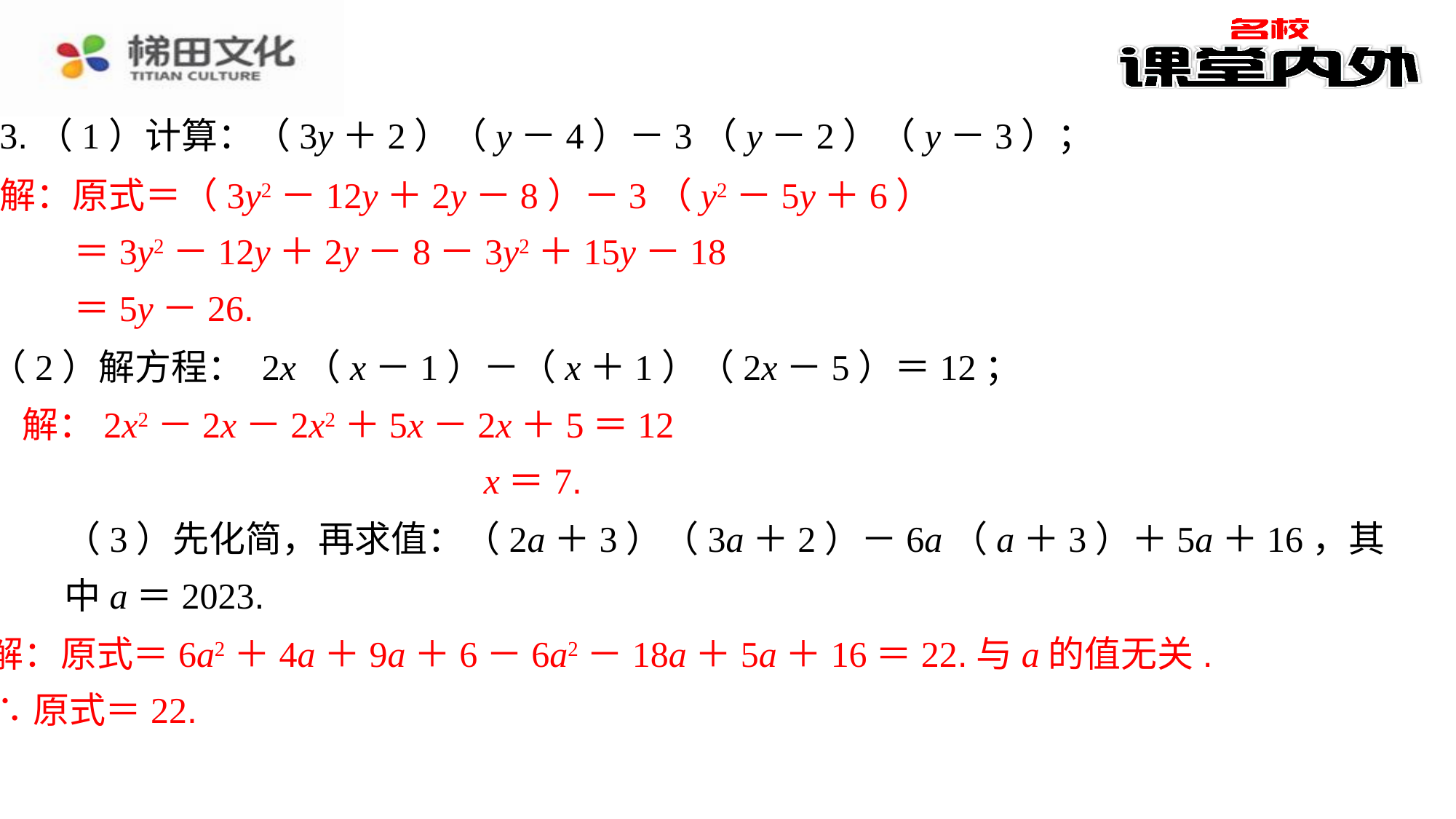

13.（1）计算：（3y＋2）（y－4）－3（y－2）（y－3）；
解：原式＝（3y2－12y＋2y－8）－3（y2－5y＋6）
        ＝3y2－12y＋2y－8－3y2＋15y－18
        ＝5y－26.
（2）解方程： 2x（x－1）－（x＋1）（2x－5）＝12；
解：2x2－2x－2x2＋5x－2x＋5＝12
　　　　　　　　　　  　　x＝7.
（3）先化简，再求值：（2a＋3）（3a＋2）－6a（a＋3）＋5a＋16，其中a＝2023.
解：原式＝6a2＋4a＋9a＋6－6a2－18a＋5a＋16＝22.与a的值无关.
∴原式＝22.